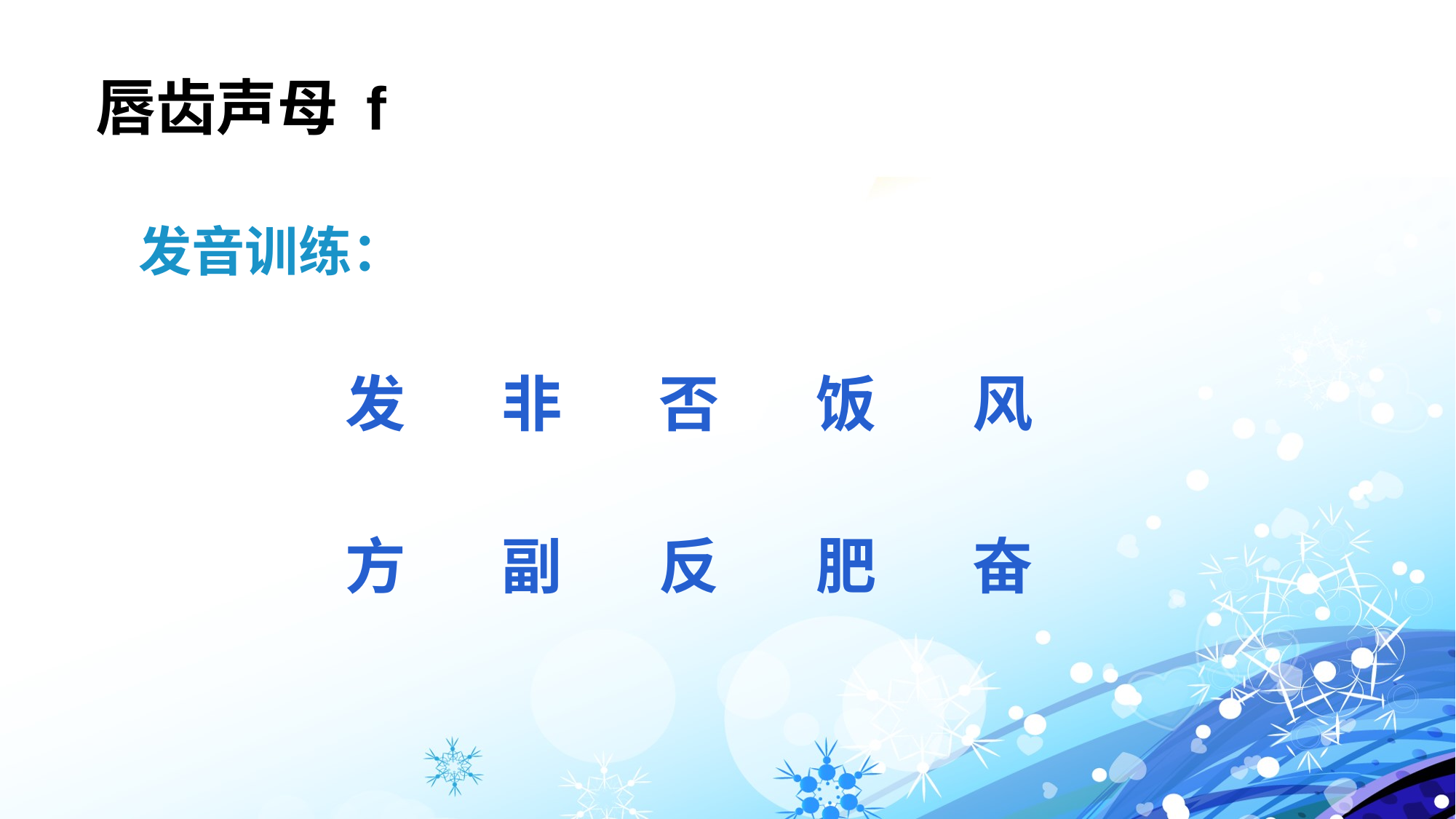

# 唇齿声母 f
发音训练：
发
非
否
饭
风
方
副
反
肥
奋